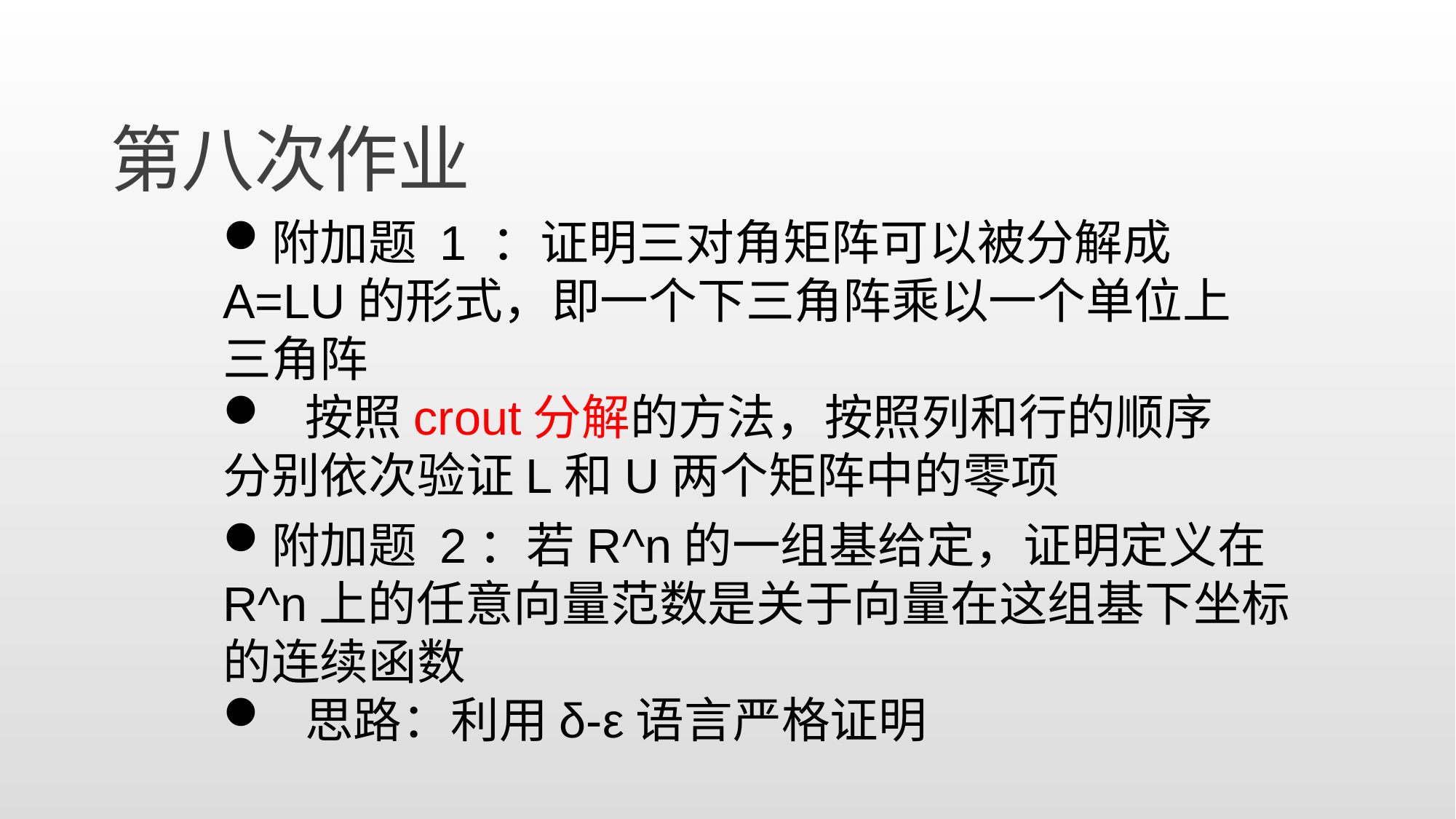

第八次作业
附加题 1 ：证明三对角矩阵可以被分解成A=LU的形式，即一个下三角阵乘以一个单位上三角阵
  按照crout分解的方法，按照列和行的顺序分别依次验证L和U两个矩阵中的零项

附加题 2：若R^n的一组基给定，证明定义在R^n上的任意向量范数是关于向量在这组基下坐标的连续函数
  思路：利用δ-ε语言严格证明